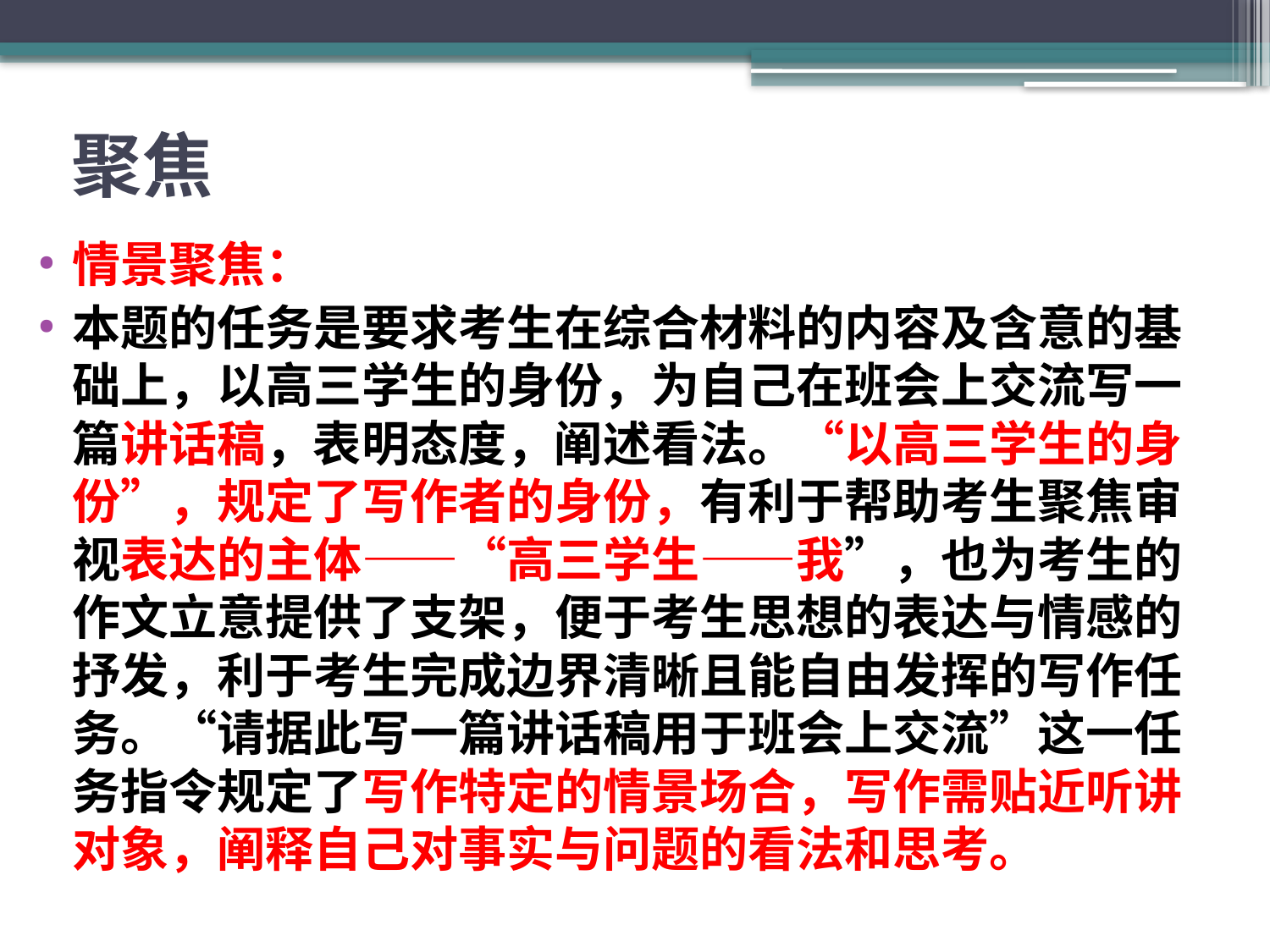

# 聚焦
情景聚焦：
本题的任务是要求考生在综合材料的内容及含意的基础上，以高三学生的身份，为自己在班会上交流写一篇讲话稿，表明态度，阐述看法。“以高三学生的身份”，规定了写作者的身份，有利于帮助考生聚焦审视表达的主体——“高三学生——我”，也为考生的作文立意提供了支架，便于考生思想的表达与情感的抒发，利于考生完成边界清晰且能自由发挥的写作任务。“请据此写一篇讲话稿用于班会上交流”这一任务指令规定了写作特定的情景场合，写作需贴近听讲对象，阐释自己对事实与问题的看法和思考。